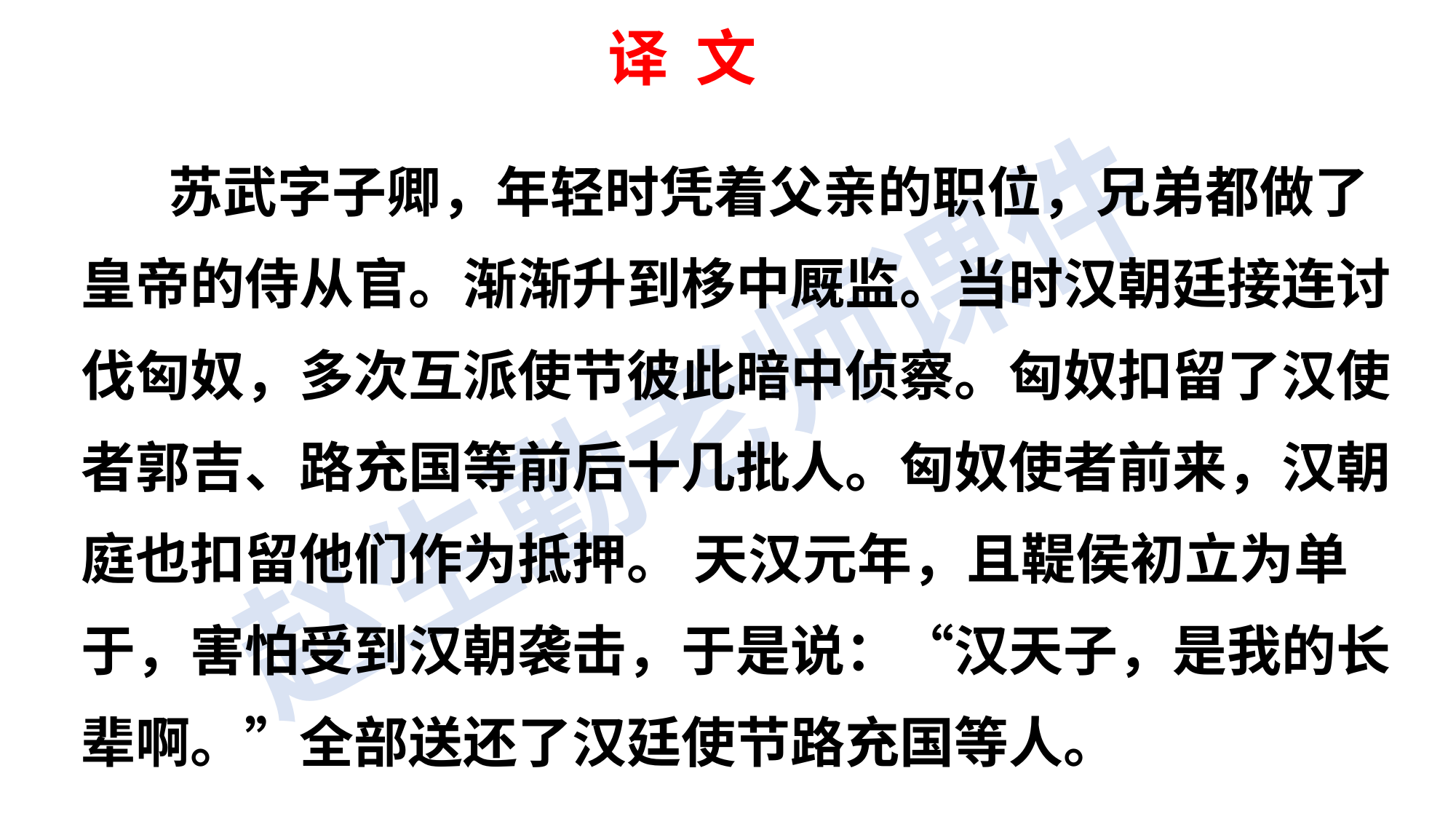

译  文
      苏武字子卿，年轻时凭着父亲的职位，兄弟都做了皇帝的侍从官。渐渐升到栘中厩监。当时汉朝廷接连讨伐匈奴，多次互派使节彼此暗中侦察。匈奴扣留了汉使者郭吉、路充国等前后十几批人。匈奴使者前来，汉朝庭也扣留他们作为抵押。 天汉元年，且鞮侯初立为单于，害怕受到汉朝袭击，于是说：“汉天子，是我的长辈啊。”全部送还了汉廷使节路充国等人。